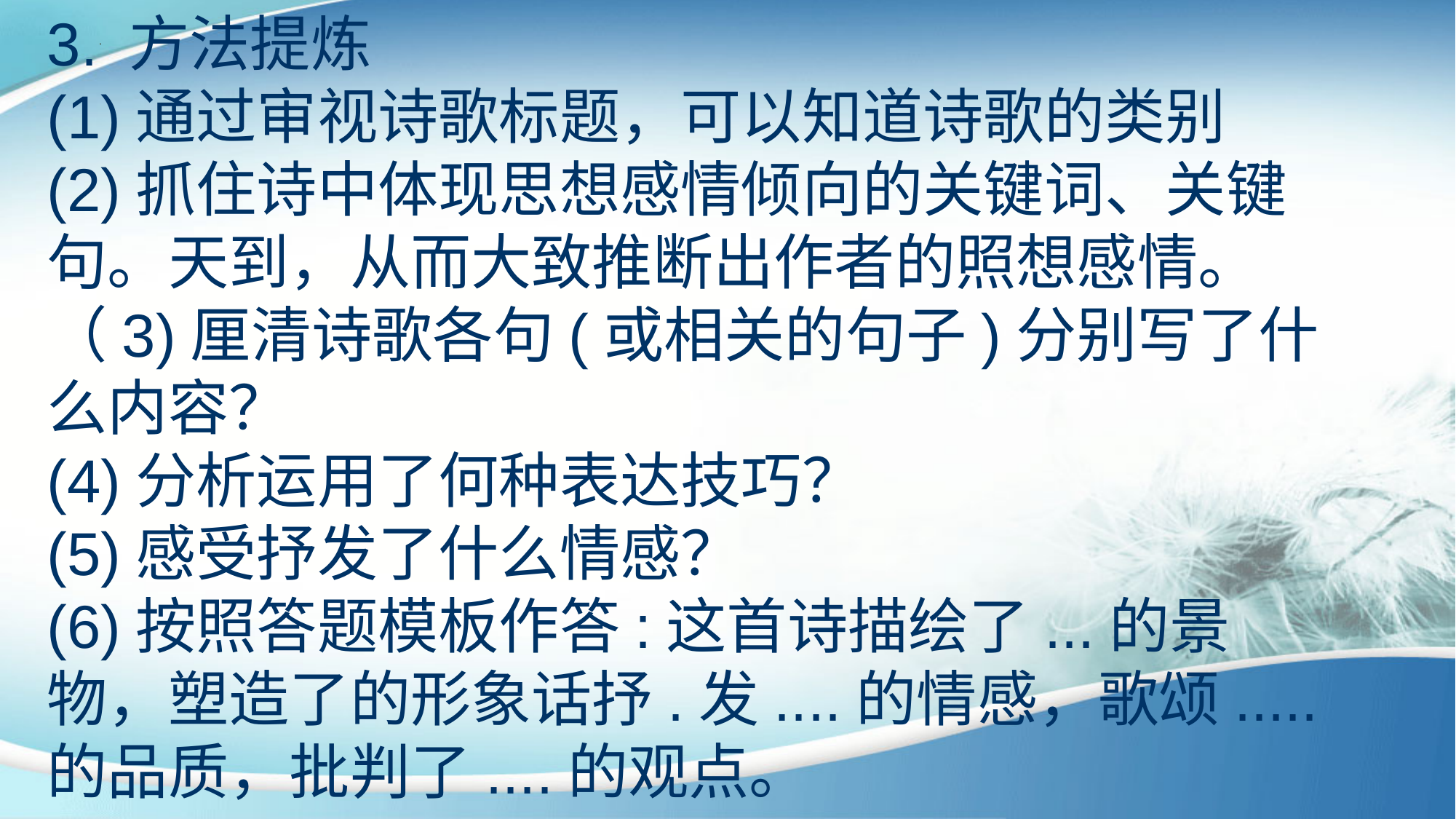

3. 方法提炼
(1)通过审视诗歌标题，可以知道诗歌的类别
(2)抓住诗中体现思想感情倾向的关键词、关键句。天到，从而大致推断出作者的照想感情。
（3)厘清诗歌各句(或相关的句子)分别写了什么内容？
(4)分析运用了何种表达技巧？
(5)感受抒发了什么情感？
(6)按照答题模板作答:这首诗描绘了...的景物，塑造了的形象话抒.发....的情感，歌颂.....的品质，批判了....的观点。